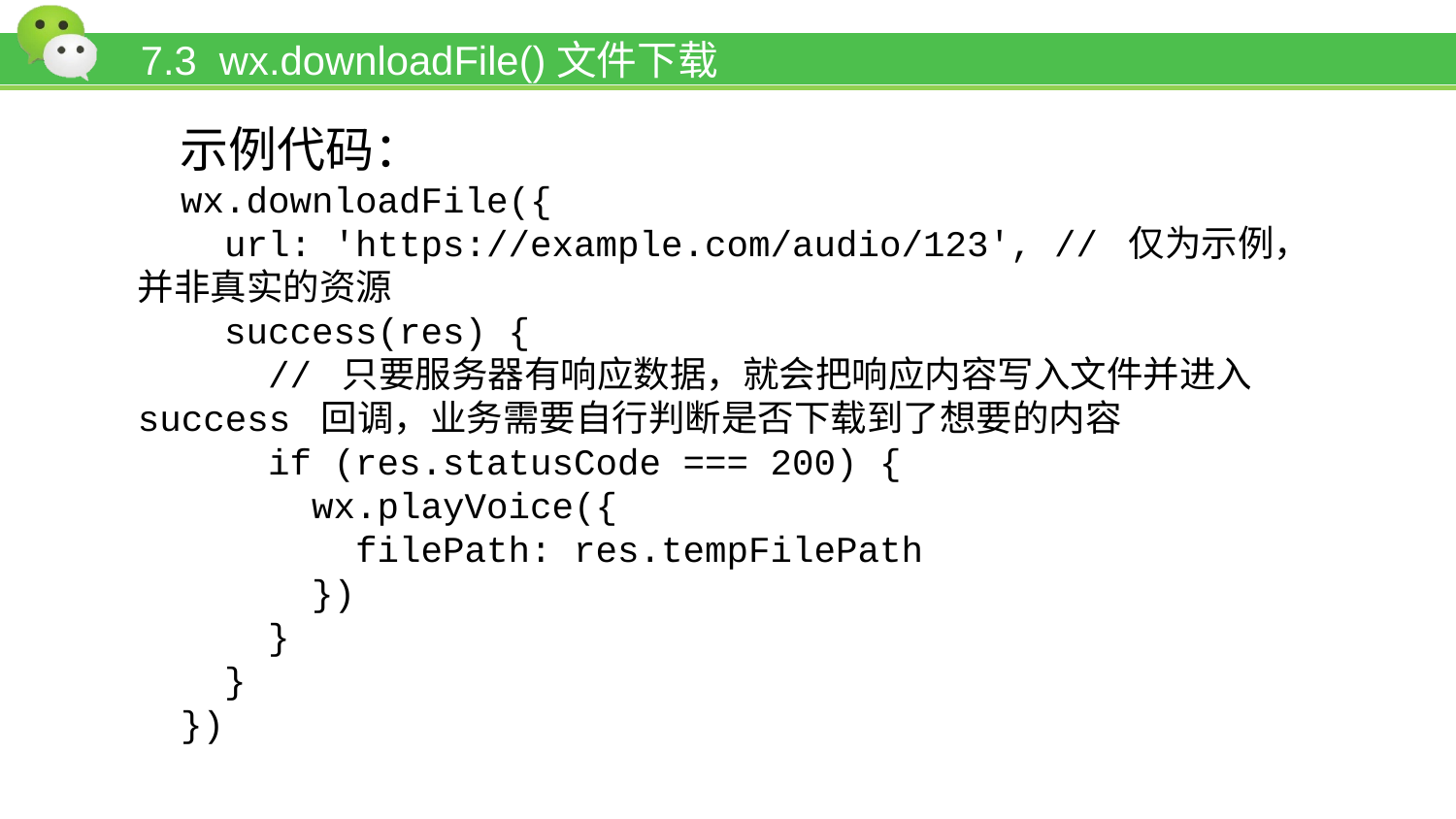

# 7.3  wx.downloadFile()文件下载
示例代码：
wx.downloadFile({
  url: 'https://example.com/audio/123', // 仅为示例，并非真实的资源
  success(res) {
    // 只要服务器有响应数据，就会把响应内容写入文件并进入 success 回调，业务需要自行判断是否下载到了想要的内容
    if (res.statusCode === 200) {
      wx.playVoice({
        filePath: res.tempFilePath
      })
    }
  }
})